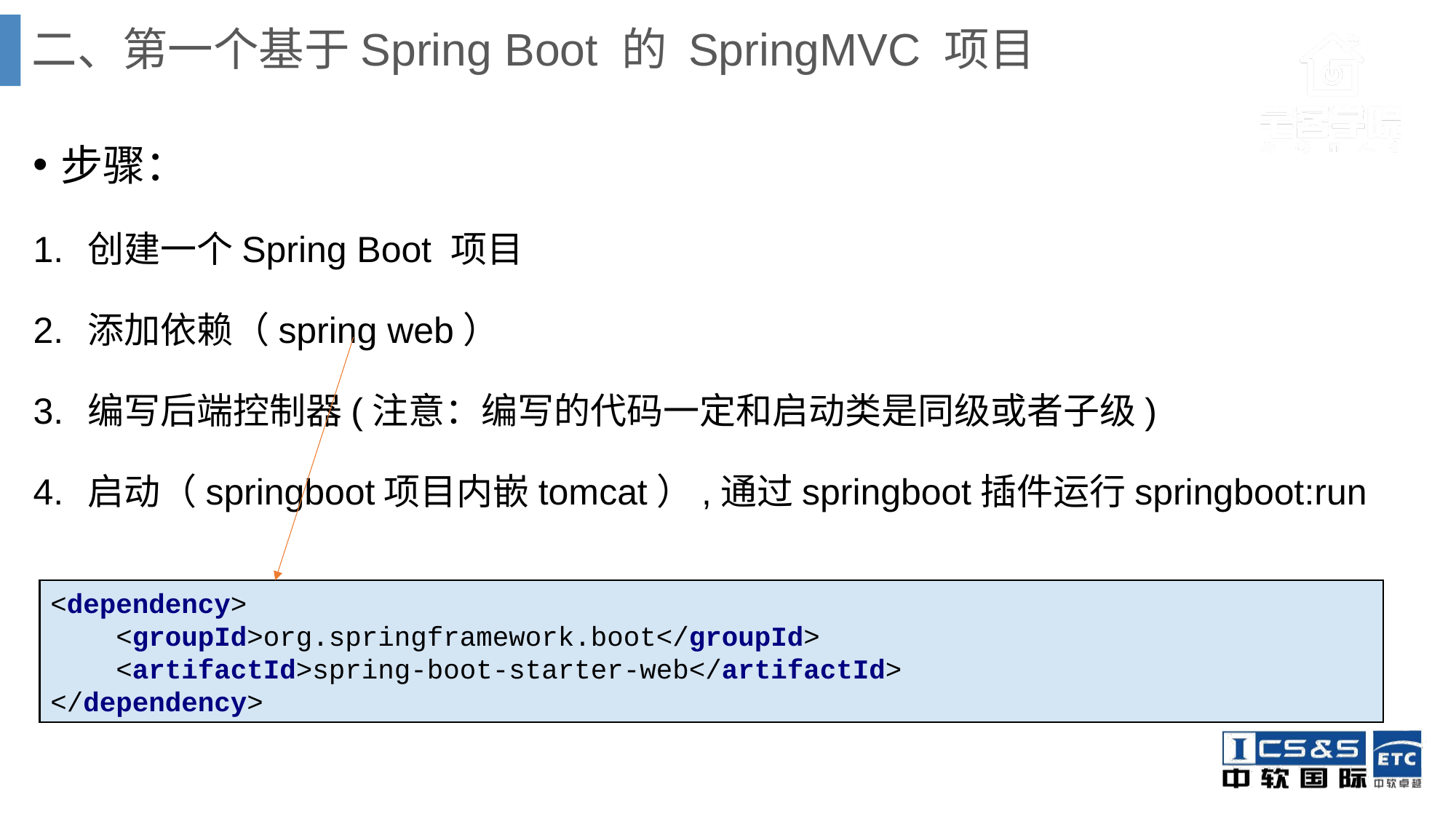

# 二、第一个基于Spring Boot 的 SpringMVC 项目
步骤：
创建一个Spring Boot 项目
添加依赖（spring web）
编写后端控制器(注意：编写的代码一定和启动类是同级或者子级)
启动（springboot项目内嵌tomcat）,通过springboot插件运行springboot:run

<dependency>
    <groupId>org.springframework.boot</groupId>
    <artifactId>spring-boot-starter-web</artifactId>
</dependency>